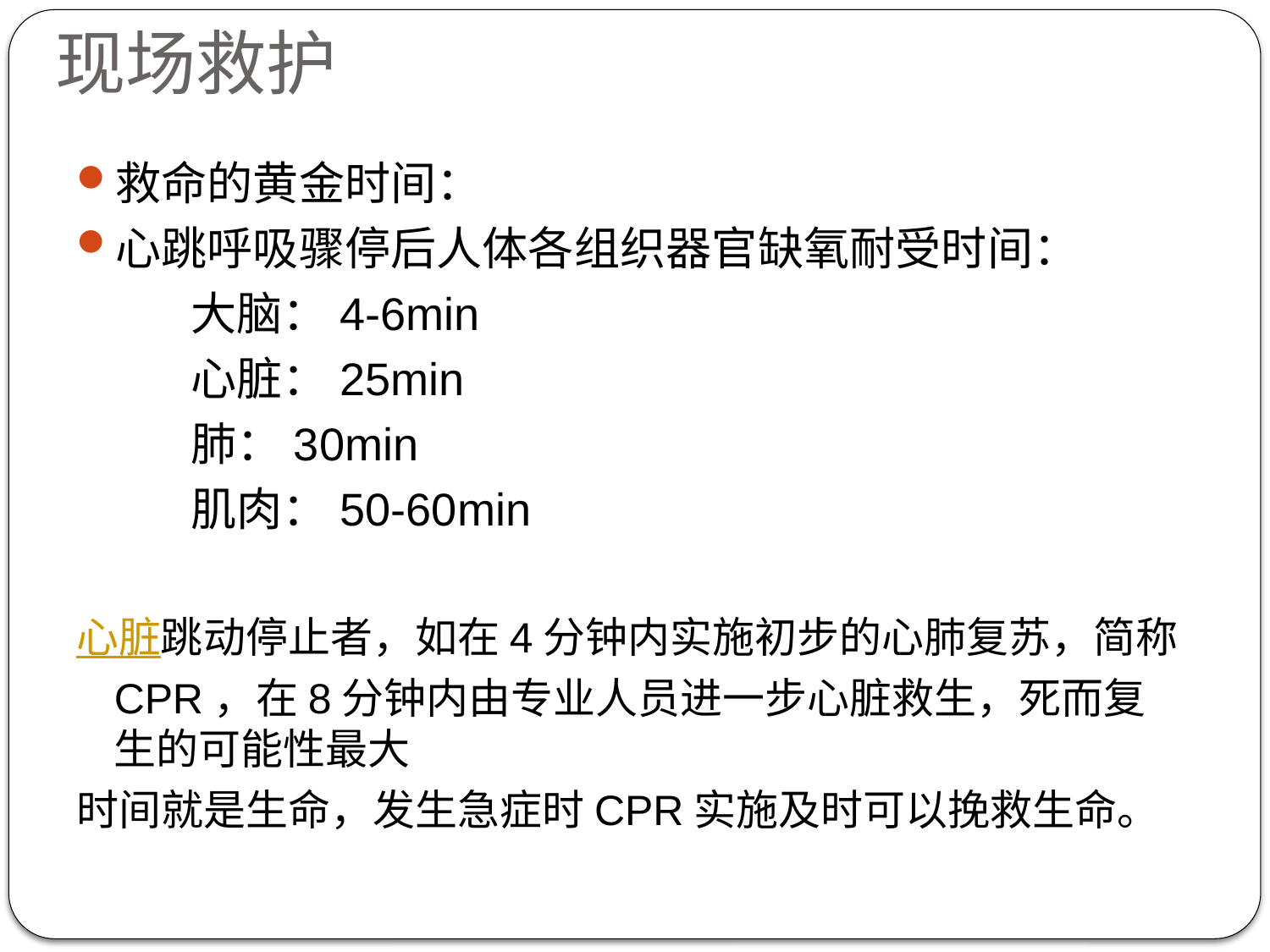

# 现场救护
救命的黄金时间：
心跳呼吸骤停后人体各组织器官缺氧耐受时间：
          大脑：4-6min
          心脏：25min
          肺：30min
          肌肉：50-60min

心脏跳动停止者，如在4分钟内实施初步的心肺复苏，简称CPR，在8分钟内由专业人员进一步心脏救生，死而复生的可能性最大
时间就是生命，发生急症时CPR实施及时可以挽救生命。